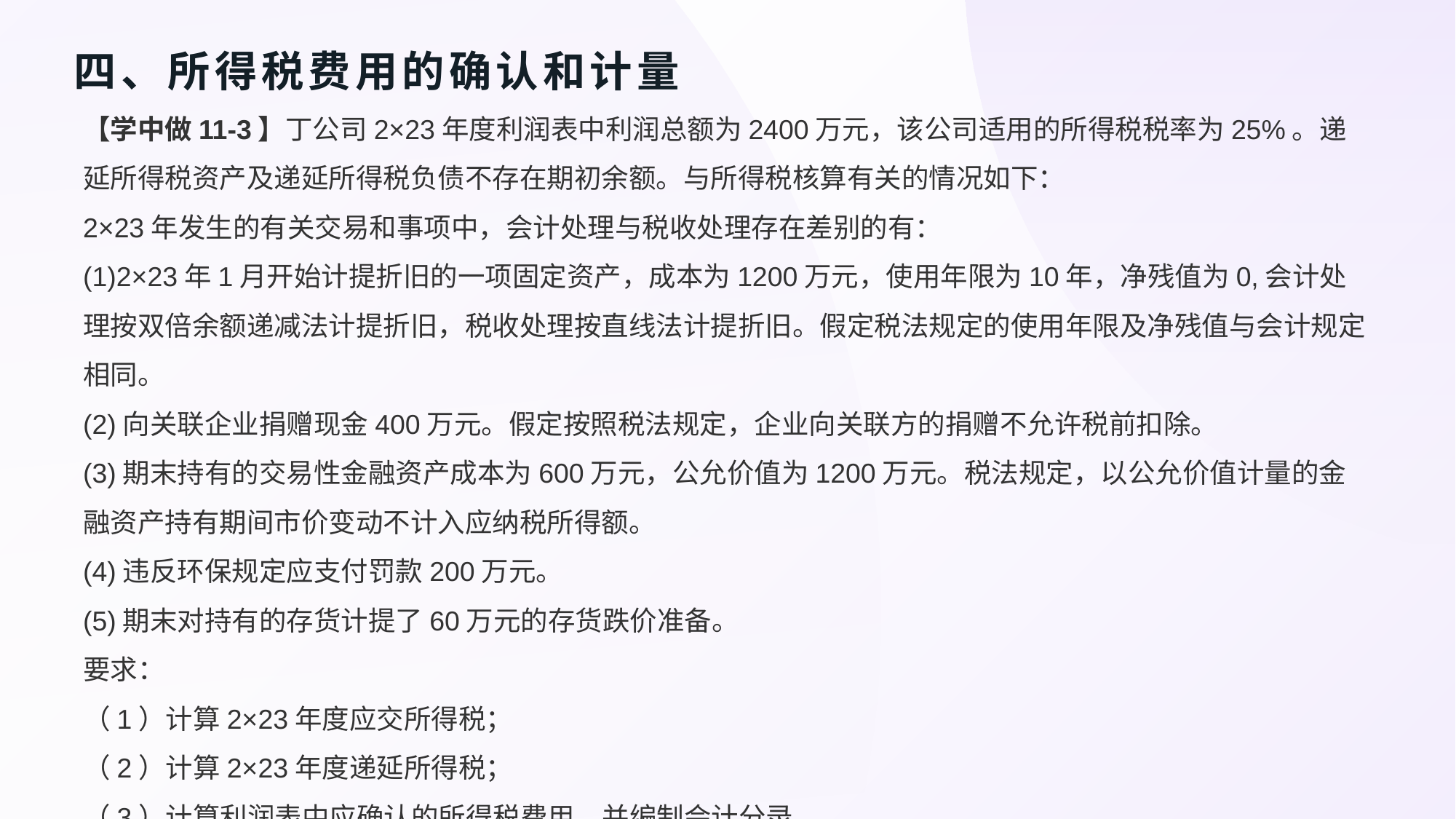

# 四、所得税费用的确认和计量
【学中做11-3】丁公司2×23年度利润表中利润总额为2400万元，该公司适用的所得税税率为25%。递延所得税资产及递延所得税负债不存在期初余额。与所得税核算有关的情况如下：
2×23年发生的有关交易和事项中，会计处理与税收处理存在差别的有：
(1)2×23年1月开始计提折旧的一项固定资产，成本为1200万元，使用年限为10年，净残值为0,会计处理按双倍余额递减法计提折旧，税收处理按直线法计提折旧。假定税法规定的使用年限及净残值与会计规定相同。
(2)向关联企业捐赠现金400万元。假定按照税法规定，企业向关联方的捐赠不允许税前扣除。
(3)期末持有的交易性金融资产成本为600万元，公允价值为1200万元。税法规定，以公允价值计量的金融资产持有期间市价变动不计入应纳税所得额。
(4)违反环保规定应支付罚款200万元。
(5)期末对持有的存货计提了60万元的存货跌价准备。
要求：
（1）计算2×23年度应交所得税；
（2）计算2×23年度递延所得税；
（3）计算利润表中应确认的所得税费用，并编制会计分录。